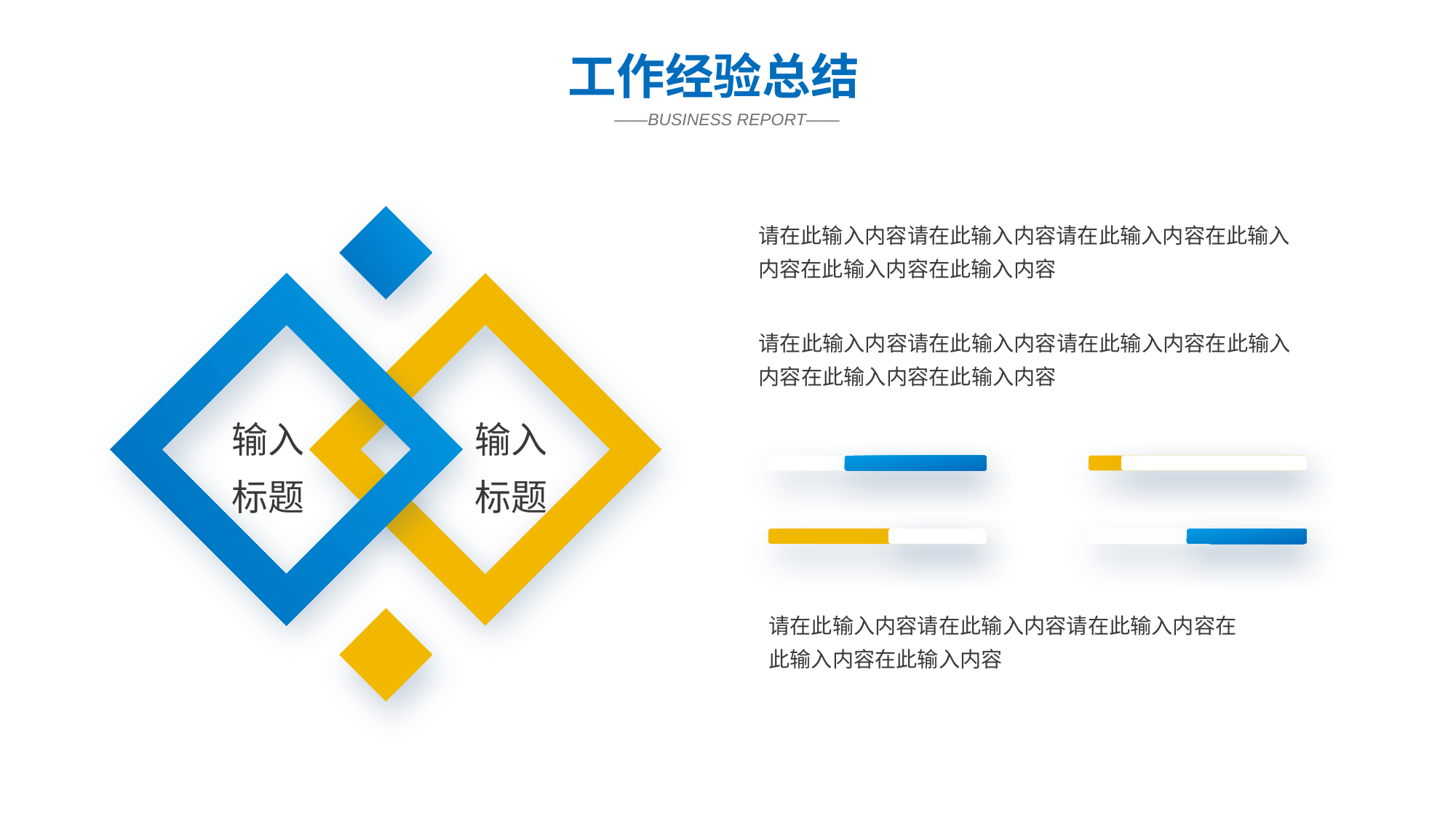

工作经验总结
 ——BUSINESS REPORT——
请在此输入内容请在此输入内容请在此输入内容在此输入内容在此输入内容在此输入内容

请在此输入内容请在此输入内容请在此输入内容在此输入内容在此输入内容在此输入内容

输入标题
输入标题

请在此输入内容请在此输入内容请在此输入内容在此输入内容在此输入内容